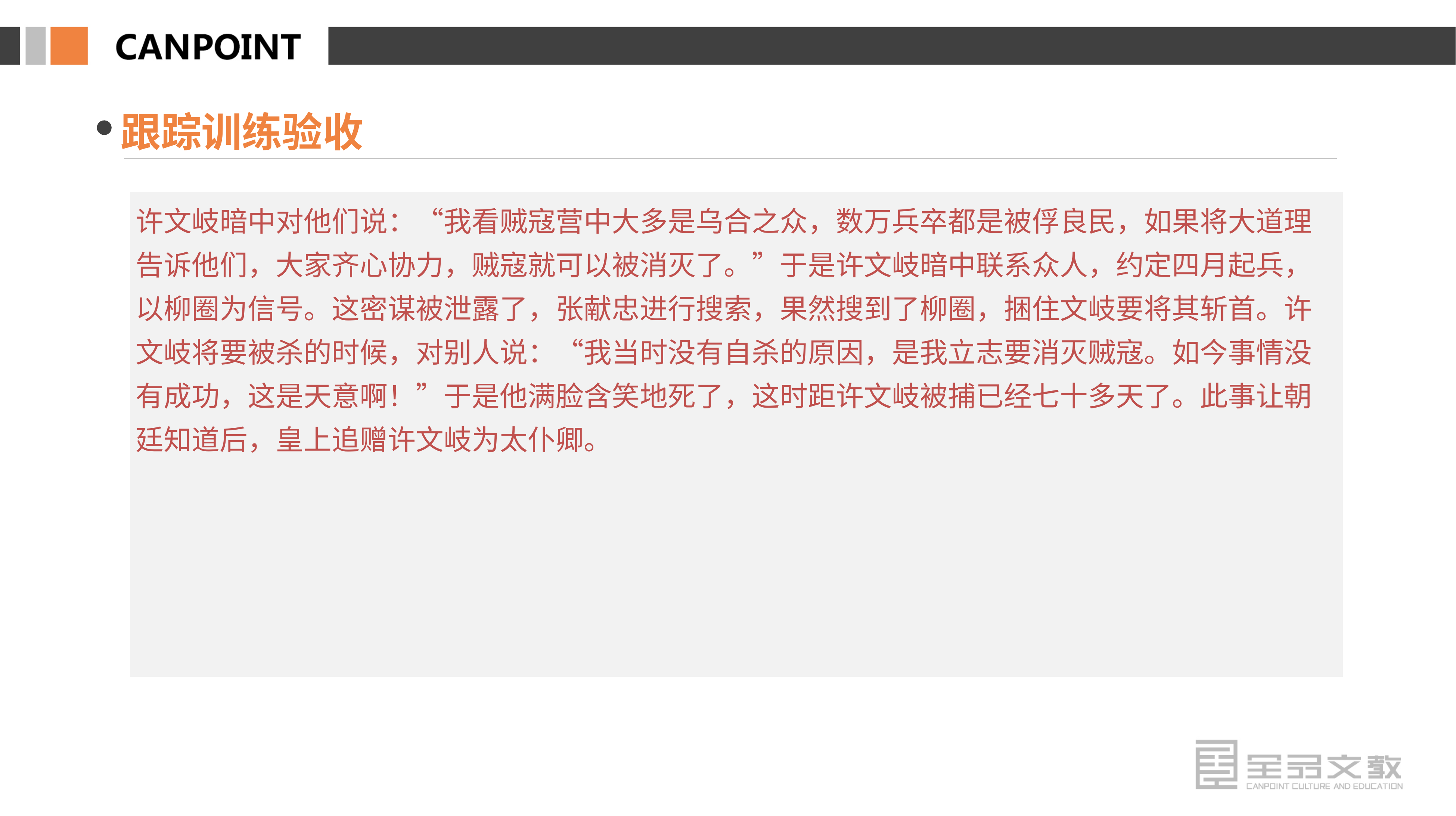

跟踪训练验收

许文岐暗中对他们说：“我看贼寇营中大多是乌合之众，数万兵卒都是被俘良民，如果将大道理告诉他们，大家齐心协力，贼寇就可以被消灭了。”于是许文岐暗中联系众人，约定四月起兵，以柳圈为信号。这密谋被泄露了，张献忠进行搜索，果然搜到了柳圈，捆住文岐要将其斩首。许文岐将要被杀的时候，对别人说：“我当时没有自杀的原因，是我立志要消灭贼寇。如今事情没有成功，这是天意啊！”于是他满脸含笑地死了，这时距许文岐被捕已经七十多天了。此事让朝廷知道后，皇上追赠许文岐为太仆卿。